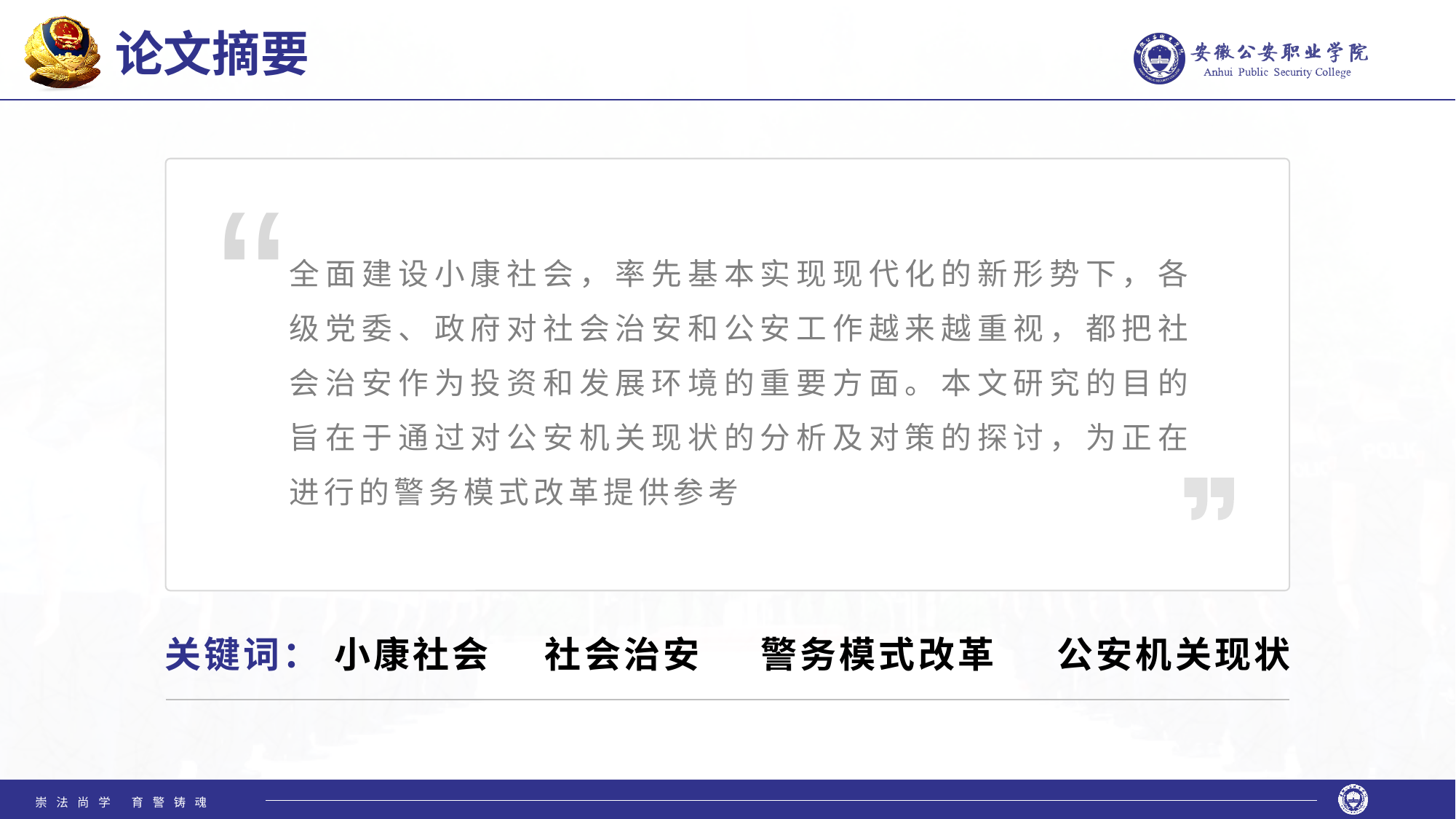

# 论文摘要
“

全面建设小康社会，率先基本实现现代化的新形势下，各级党委、政府对社会治安和公安工作越来越重视，都把社会治安作为投资和发展环境的重要方面。本文研究的目的旨在于通过对公安机关现状的分析及对策的探讨，为正在进行的警务模式改革提供参考

公安机关现状
警务模式改革
关键词：
社会治安
小康社会